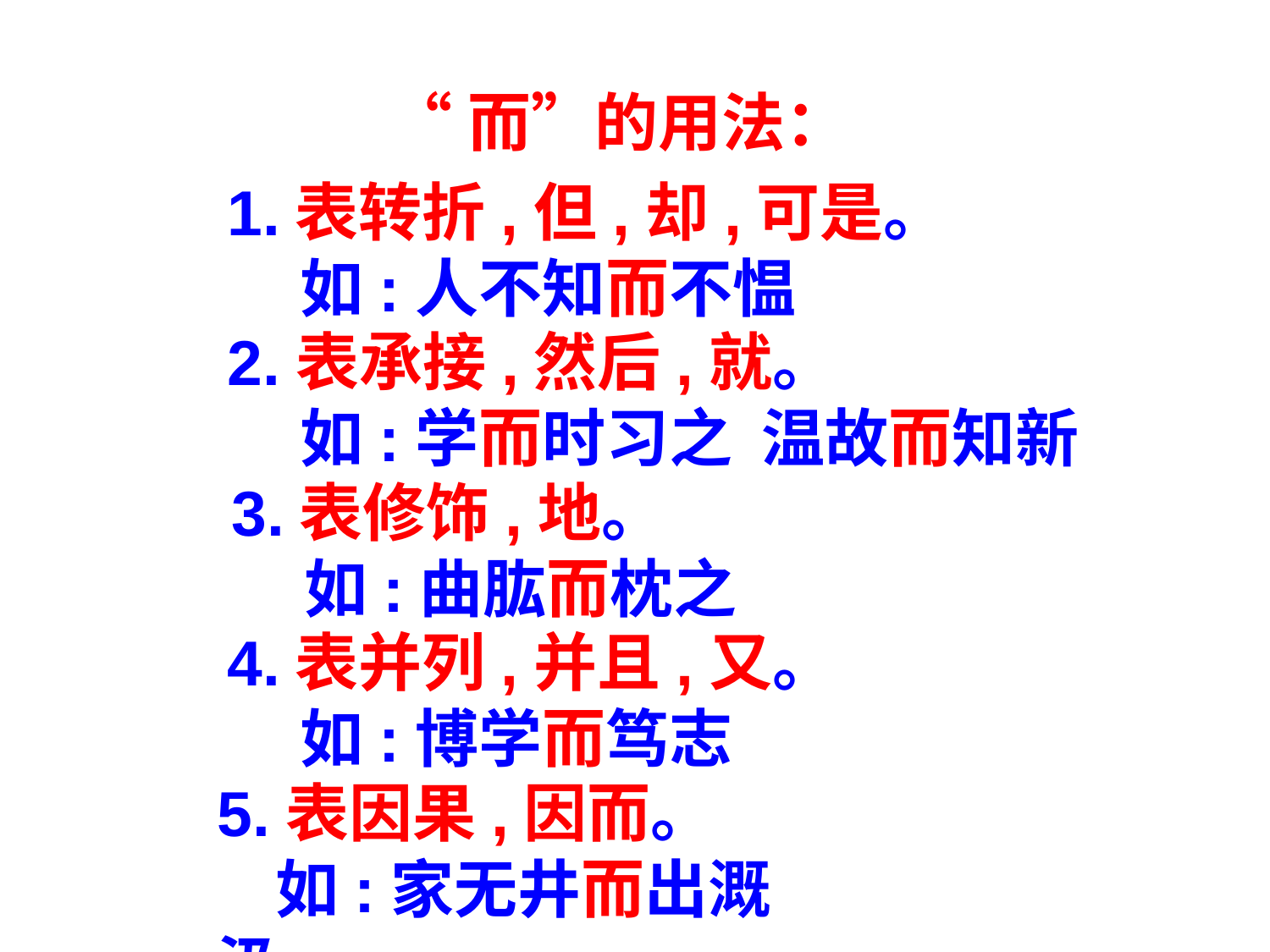

“而”的用法：
1.表转折,但,却,可是。
    如:人不知而不愠
2.表承接,然后,就。
    如:学而时习之  温故而知新
3.表修饰,地。
    如:曲肱而枕之
4.表并列,并且,又。
    如:博学而笃志
5.表因果,因而。
   如:家无井而出溉汲